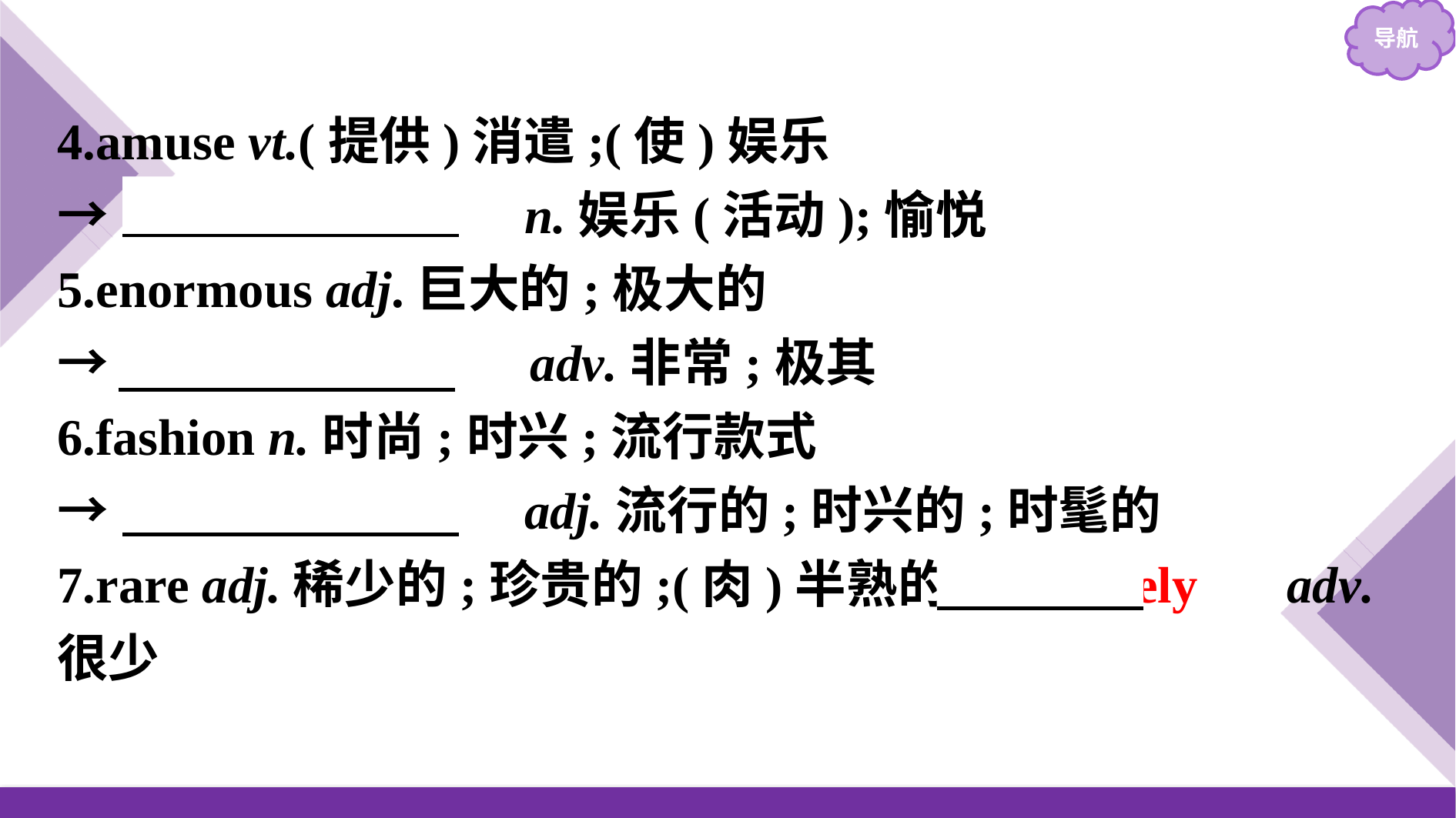

4.amuse vt.(提供)消遣;(使)娱乐
→　amusement　 n.娱乐(活动);愉悦
5.enormous adj.巨大的;极大的
→　enormously　 adv.非常;极其
6.fashion n.时尚;时兴;流行款式
→　fashionable　 adj.流行的;时兴的;时髦的
7.rare adj.稀少的;珍贵的;(肉)半熟的→　rarely　 adv.很少